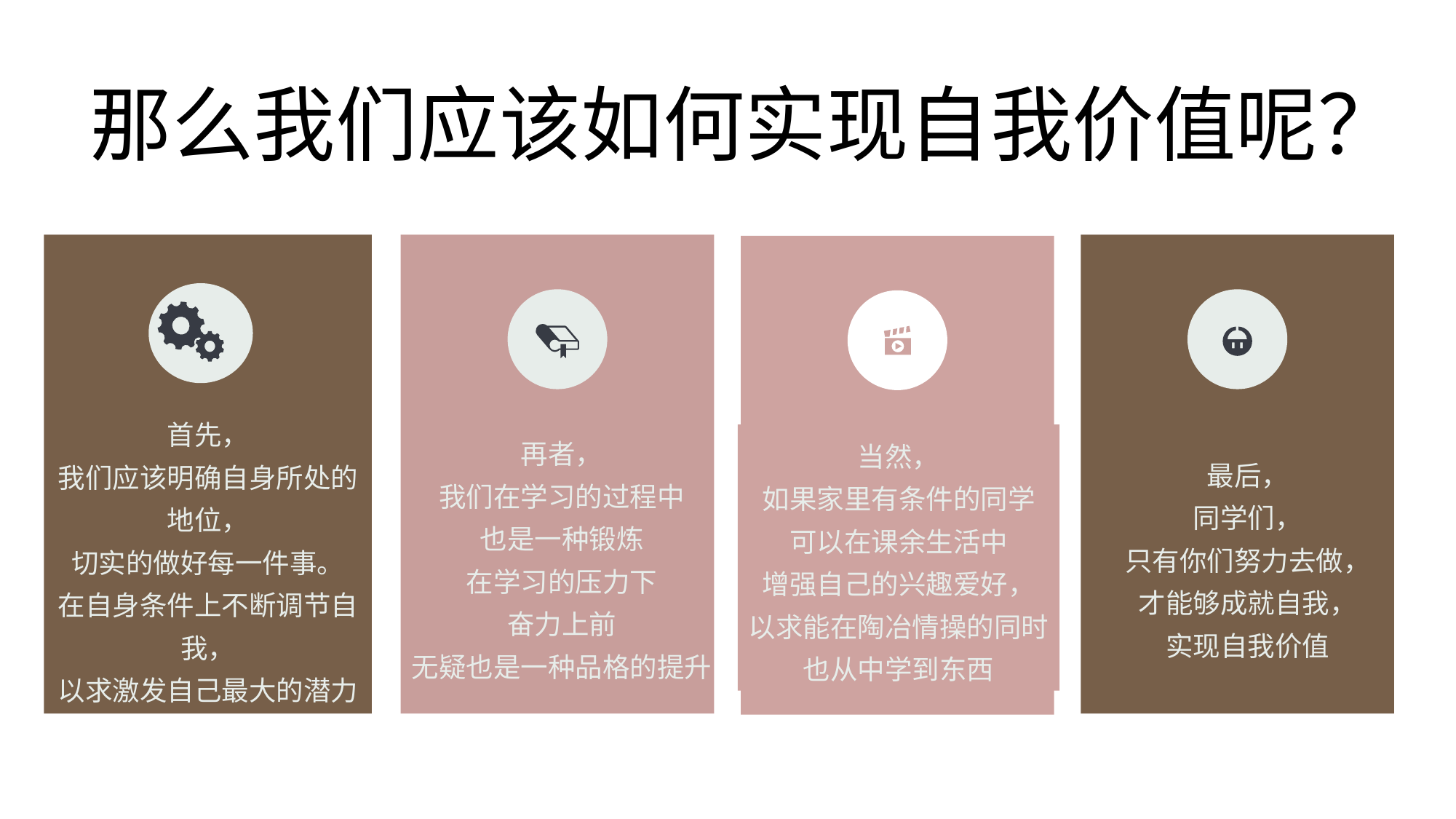

那么我们应该如何实现自我价值呢？

首先，
我们应该明确自身所处的地位，
切实的做好每一件事。
在自身条件上不断调节自我，
以求激发自己最大的潜力

再者，
我们在学习的过程中
也是一种锻炼
在学习的压力下
奋力上前
无疑也是一种品格的提升

最后，
同学们，
只有你们努力去做，
才能够成就自我，
实现自我价值

当然，
如果家里有条件的同学
可以在课余生活中
增强自己的兴趣爱好，
以求能在陶冶情操的同时
也从中学到东西